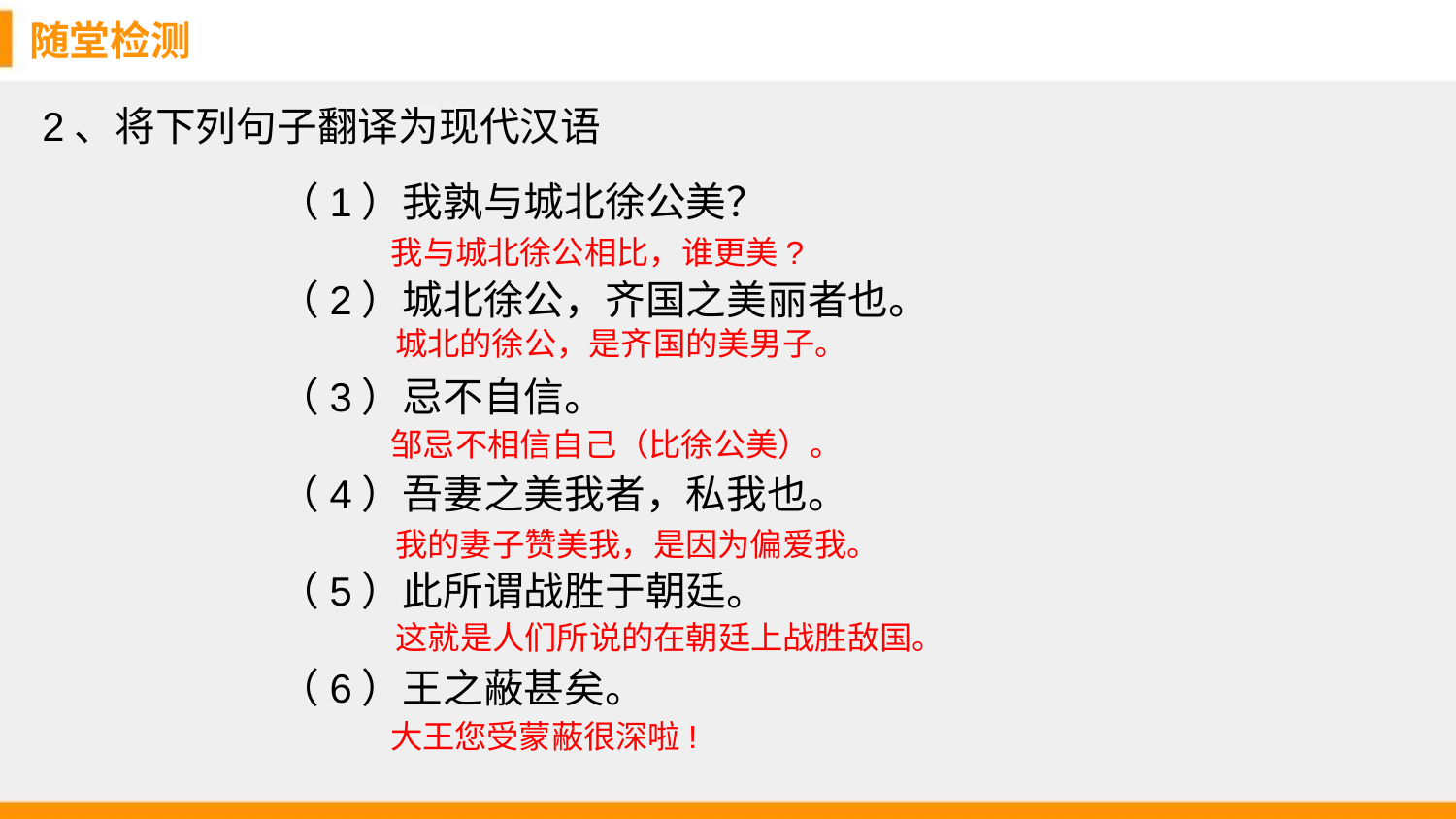

随堂检测
2、将下列句子翻译为现代汉语
（1）我孰与城北徐公美？

（2）城北徐公，齐国之美丽者也。

（3）忌不自信。

（4）吾妻之美我者，私我也。

（5）此所谓战胜于朝廷。

（6）王之蔽甚矣。
我与城北徐公相比，谁更美?
城北的徐公，是齐国的美男子。
邹忌不相信自己（比徐公美）。
我的妻子赞美我，是因为偏爱我。
这就是人们所说的在朝廷上战胜敌国。
大王您受蒙蔽很深啦!